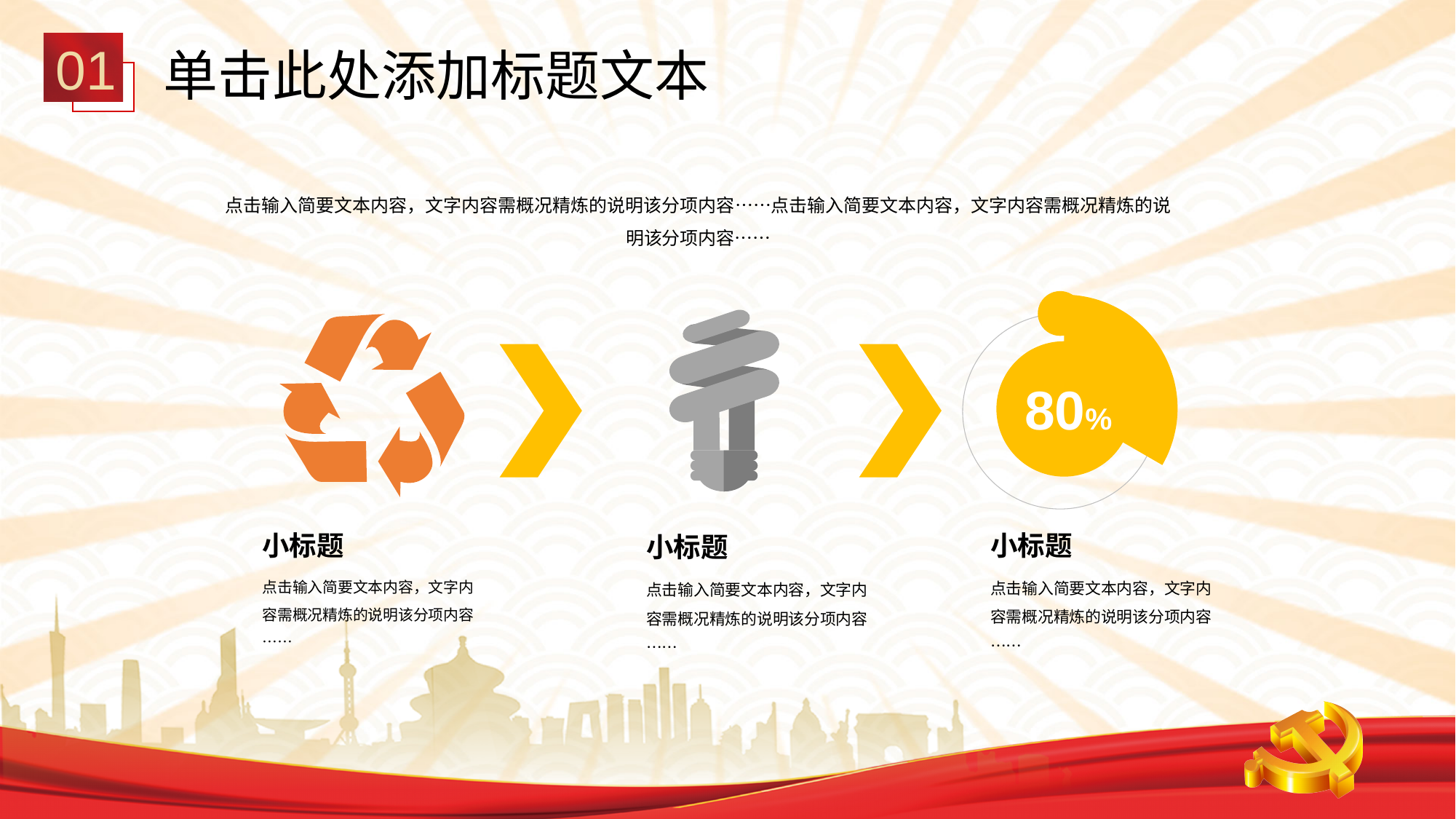

01
单击此处添加标题文本
点击输入简要文本内容，文字内容需概况精炼的说明该分项内容……点击输入简要文本内容，文字内容需概况精炼的说明该分项内容……

### Chart

| Category | Percen |
|---|---|
| 1st Qtr | 30.0 |
| 2nd Qtr | 60.0 |

80%
小标题
小标题
小标题
点击输入简要文本内容，文字内容需概况精炼的说明该分项内容……
点击输入简要文本内容，文字内容需概况精炼的说明该分项内容……
点击输入简要文本内容，文字内容需概况精炼的说明该分项内容……